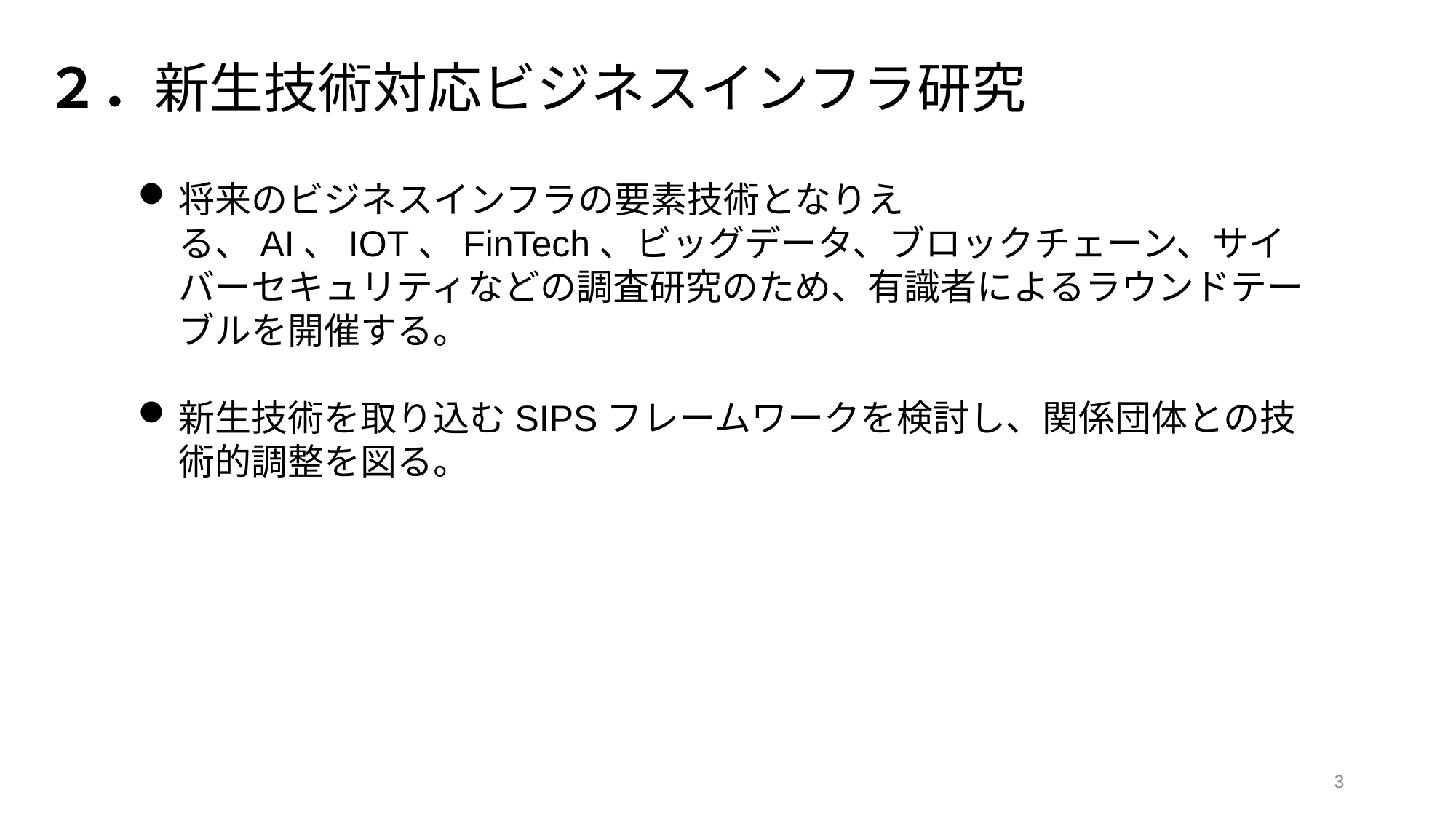

２．新生技術対応ビジネスインフラ研究
将来のビジネスインフラの要素技術となりえる、AI、IOT、FinTech、ビッグデータ、ブロックチェーン、サイバーセキュリティなどの調査研究のため、有識者によるラウンドテーブルを開催する。

新生技術を取り込むSIPSフレームワークを検討し、関係団体との技術的調整を図る。
3